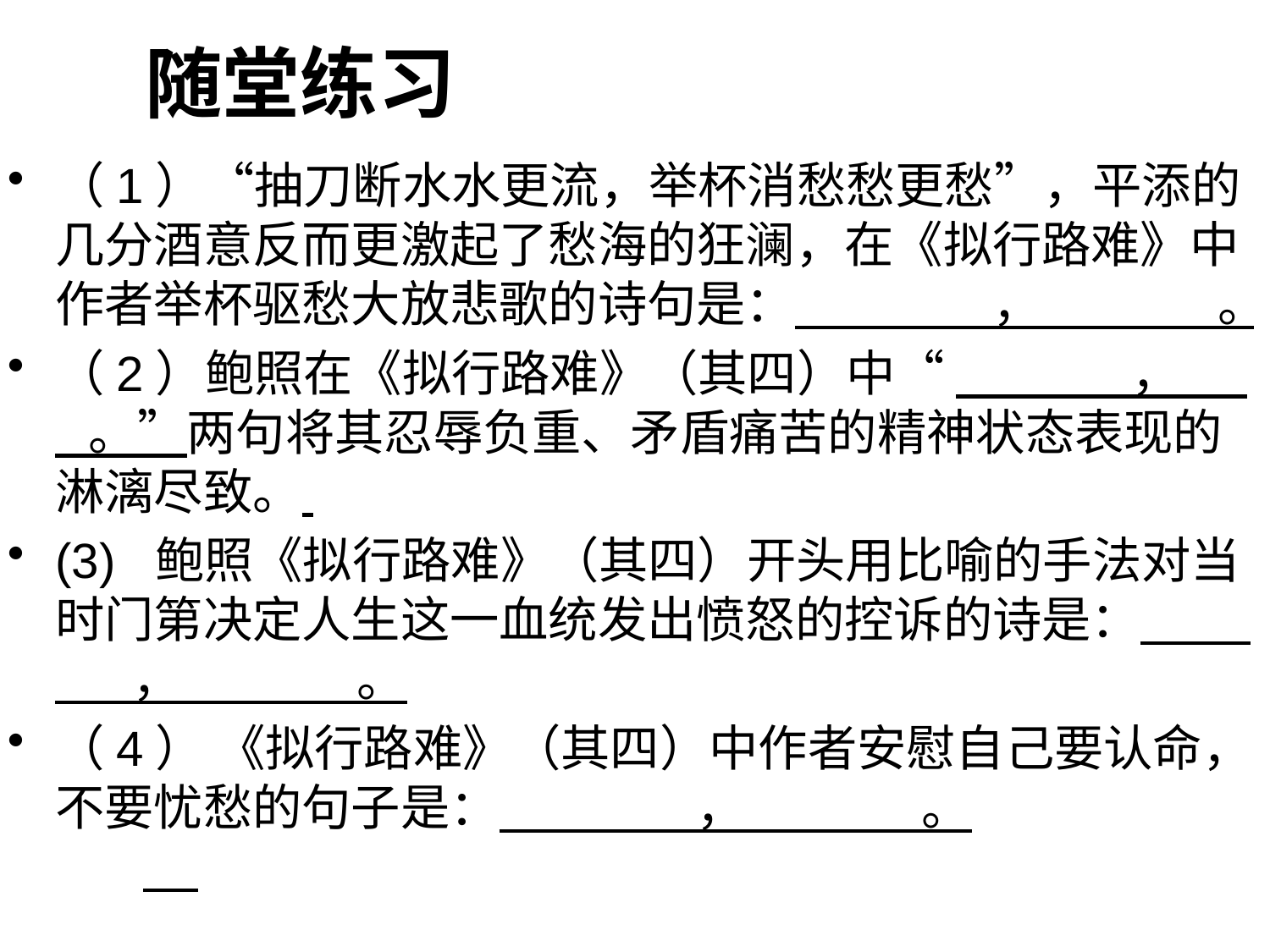

# 随堂练习
（1）“抽刀断水水更流，举杯消愁愁更愁”，平添的几分酒意反而更激起了愁海的狂澜，在《拟行路难》中作者举杯驱愁大放悲歌的诗句是：                  ，                。
（2）鲍照在《拟行路难》（其四）中“                 ，          。”两句将其忍辱负重、矛盾痛苦的精神状态表现的淋漓尽致。
(3)  鲍照《拟行路难》（其四）开头用比喻的手法对当时门第决定人生这一血统发出愤怒的控诉的诗是：                  ，                。
（4） 《拟行路难》（其四）中作者安慰自己要认命，不要忧愁的句子是：                  ，                。